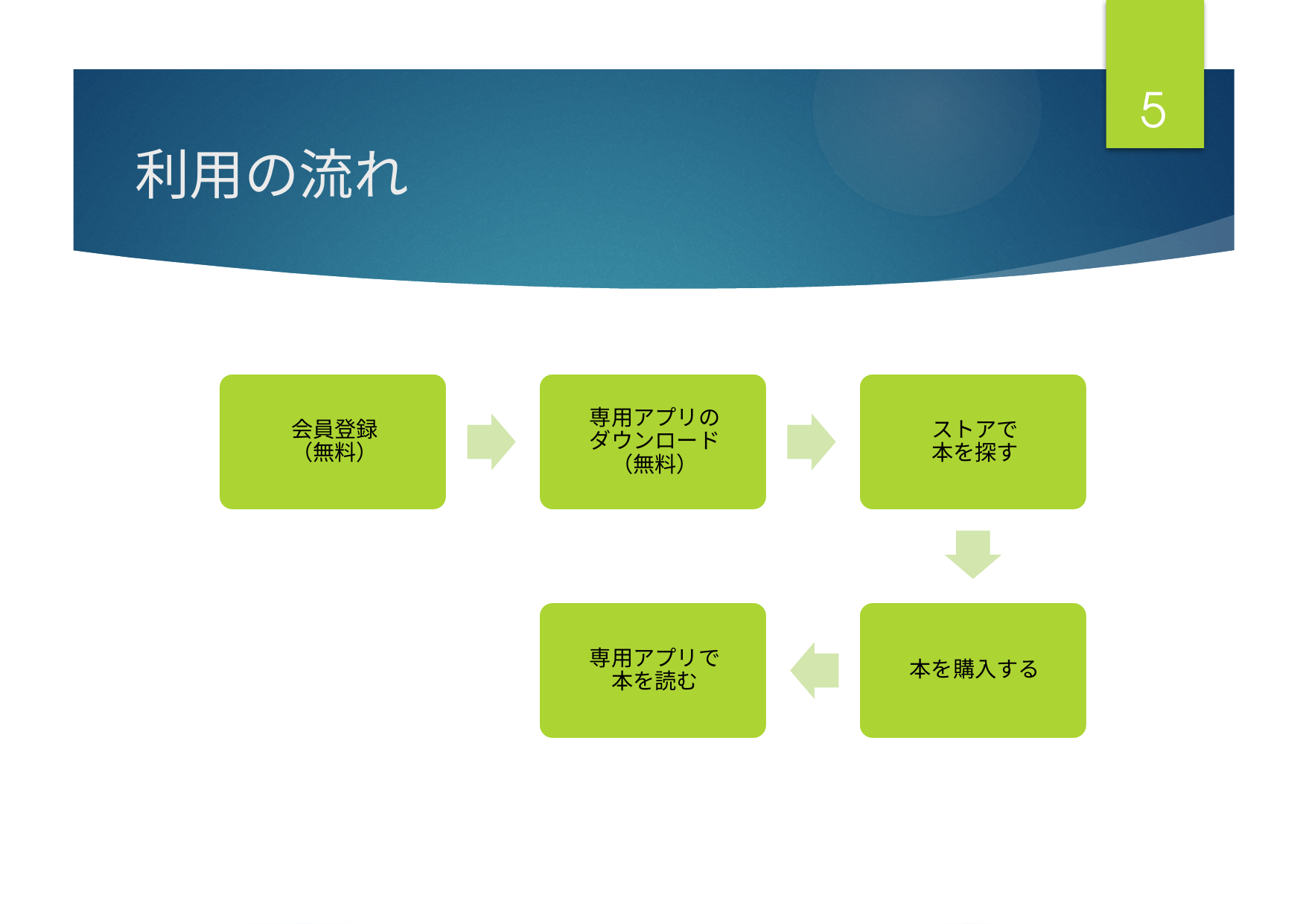

5
# 利用の流れ
会員登録
（無料）

専用アプリの
ダウンロード
（無料）

ストアで
本を探す

本を購入する

専用アプリで
本を読む